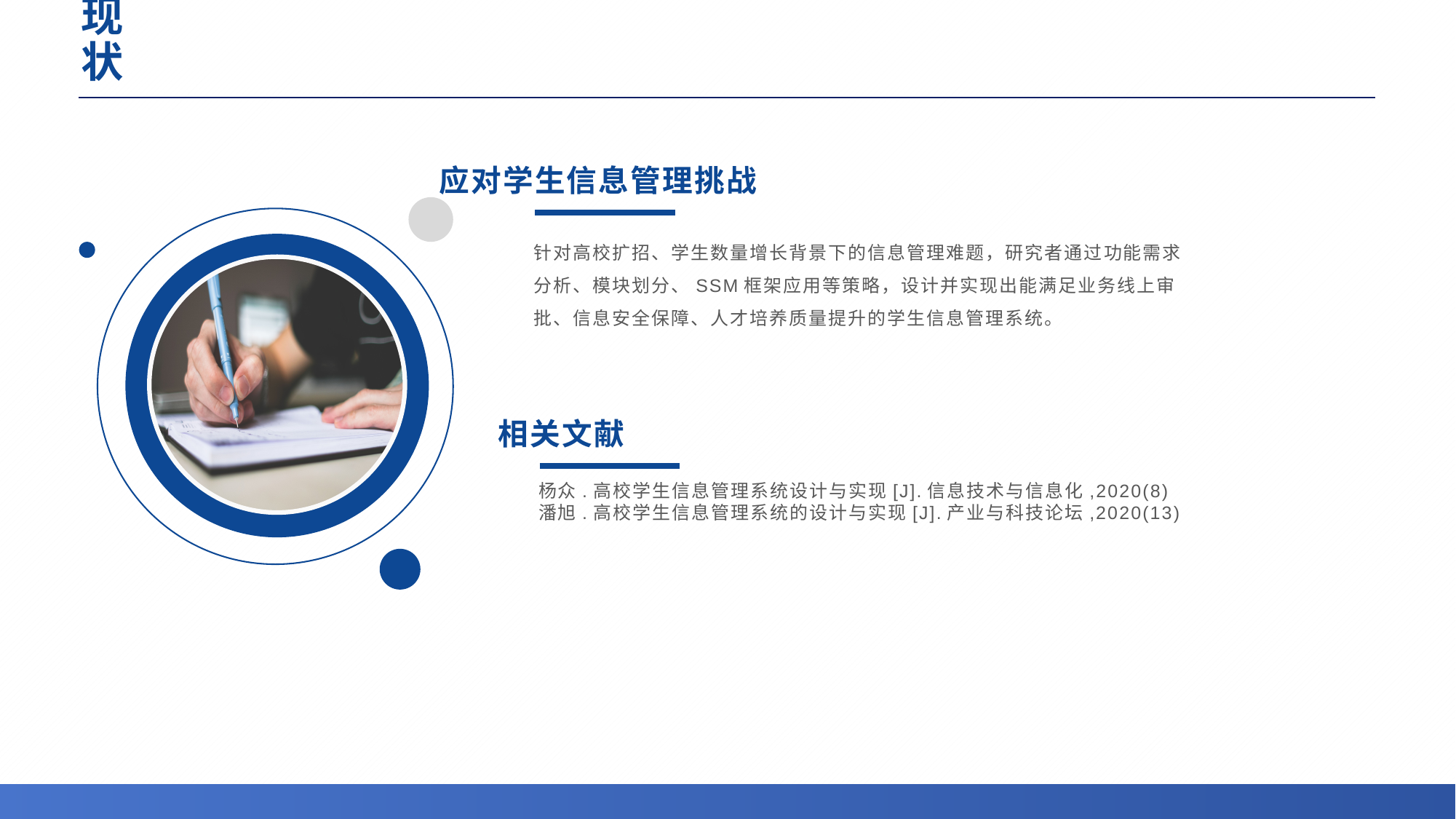

# 研究现状
应对学生信息管理挑战

针对高校扩招、学生数量增长背景下的信息管理难题，研究者通过功能需求分析、模块划分、SSM框架应用等策略，设计并实现出能满足业务线上审批、信息安全保障、人才培养质量提升的学生信息管理系统。

相关文献
杨众.高校学生信息管理系统设计与实现[J].信息技术与信息化,2020(8)
潘旭.高校学生信息管理系统的设计与实现[J].产业与科技论坛,2020(13)